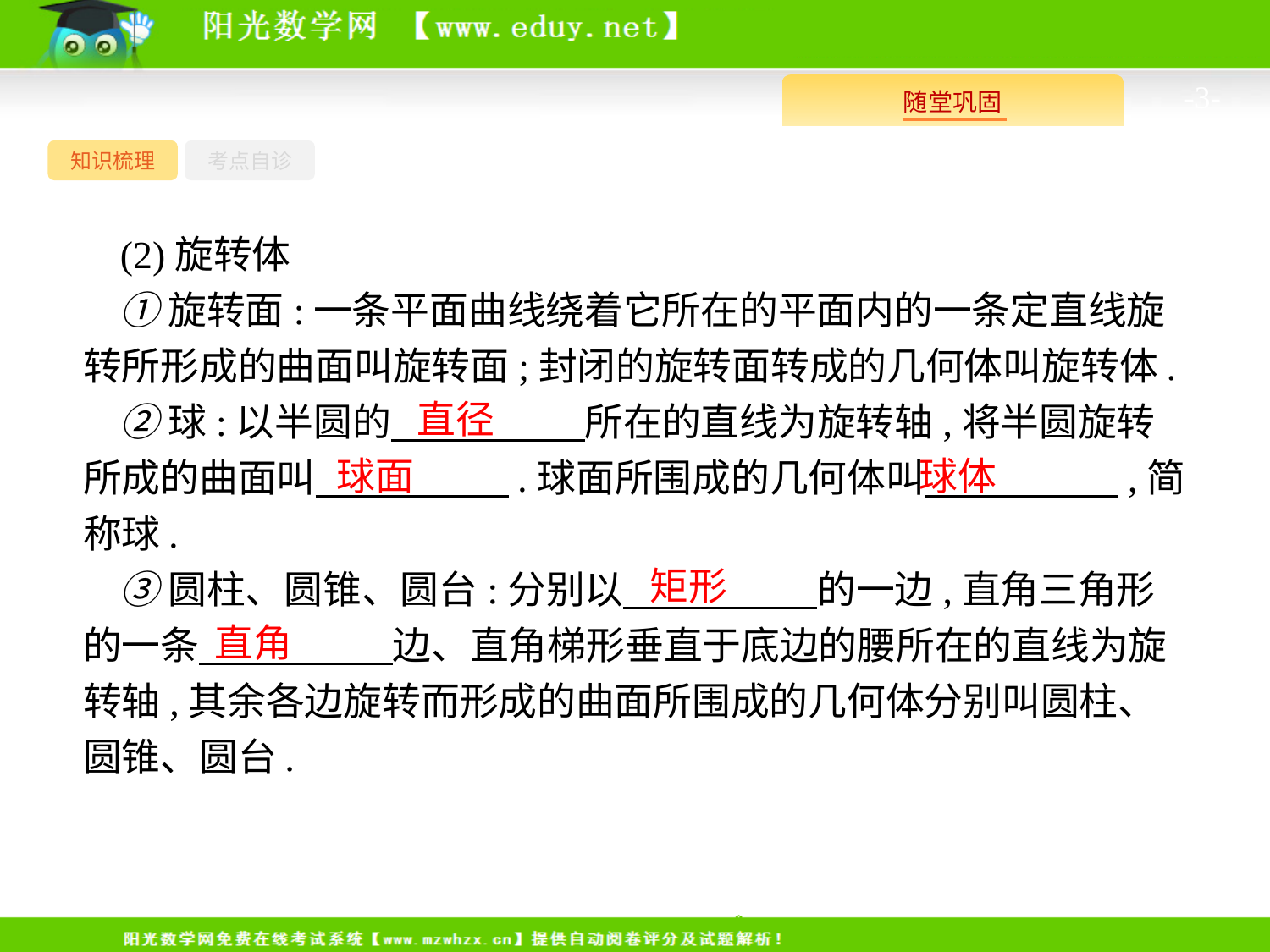

-3-
知识梳理
考点自诊
(2)旋转体
①旋转面:一条平面曲线绕着它所在的平面内的一条定直线旋转所形成的曲面叫旋转面;封闭的旋转面转成的几何体叫旋转体.
②球:以半圆的　　　　　所在的直线为旋转轴,将半圆旋转所成的曲面叫　　　　　.球面所围成的几何体叫　　　　　,简称球.
③圆柱、圆锥、圆台:分别以　　　　　的一边,直角三角形的一条　　　　　边、直角梯形垂直于底边的腰所在的直线为旋转轴,其余各边旋转而形成的曲面所围成的几何体分别叫圆柱、圆锥、圆台.
直径
球体
球面
矩形
直角